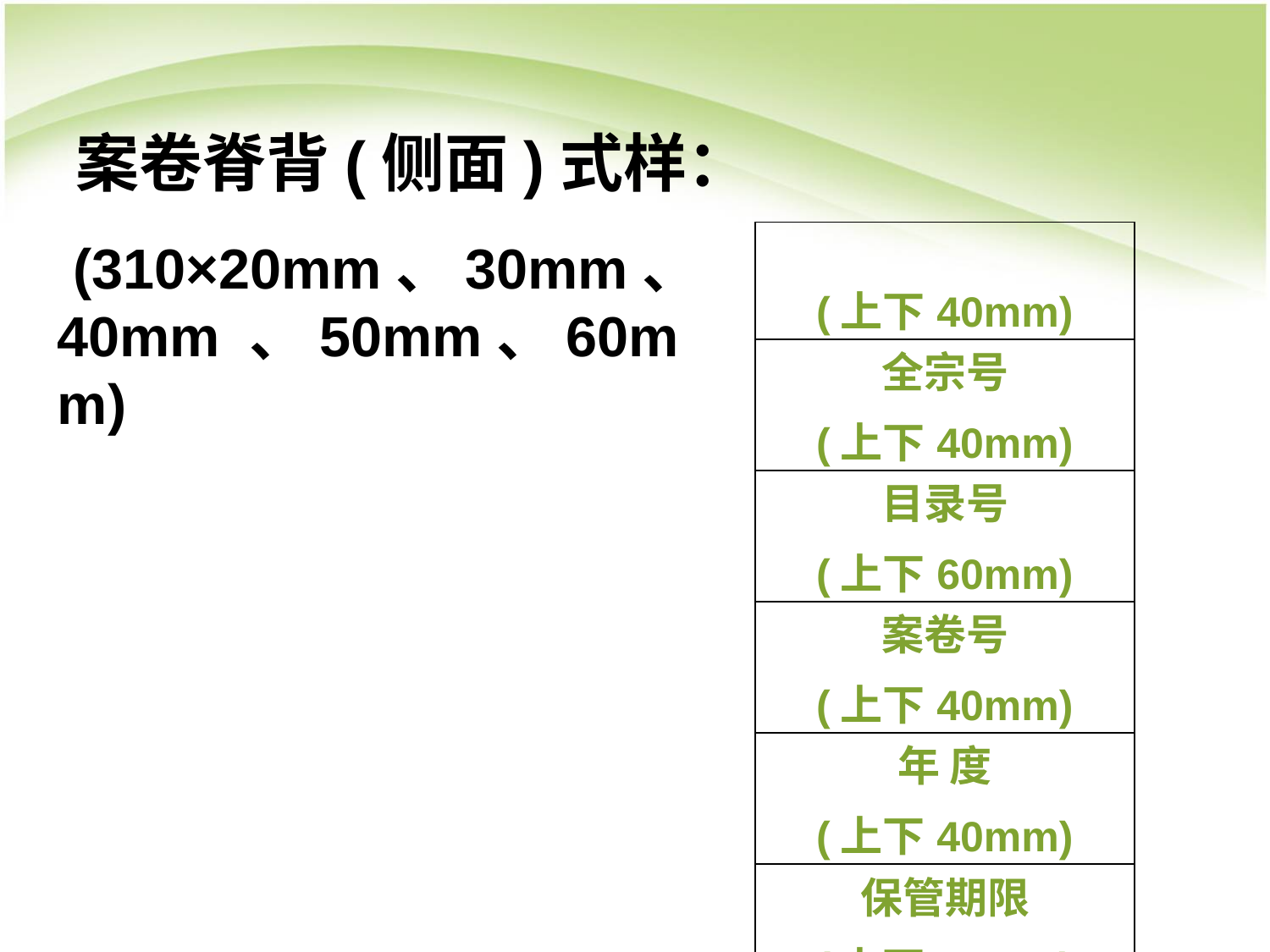

# 案卷脊背(侧面)式样：
| (上下40mm) |
| --- |
| 全宗号 (上下40mm) |
| 目录号 (上下60mm) |
| 案卷号 (上下40mm) |
| 年 度 (上下40mm) |
| 保管期限 (上下40mm) |
 (310×20mm、30mm、40mm 、50mm、60mm)